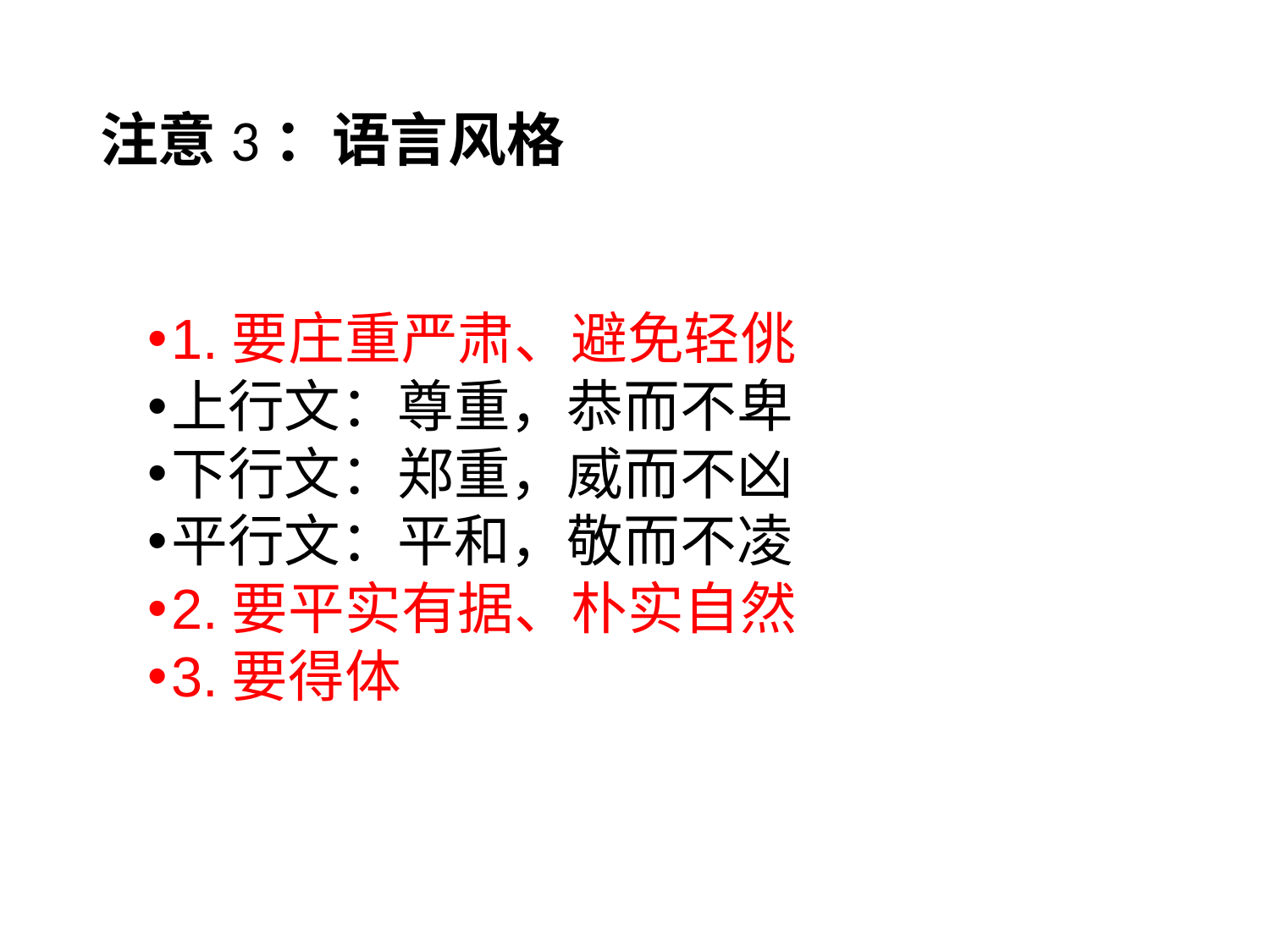

# 注意3：语言风格

1.要庄重严肃、避免轻佻
上行文：尊重，恭而不卑
下行文：郑重，威而不凶
平行文：平和，敬而不凌
2.要平实有据、朴实自然
3.要得体